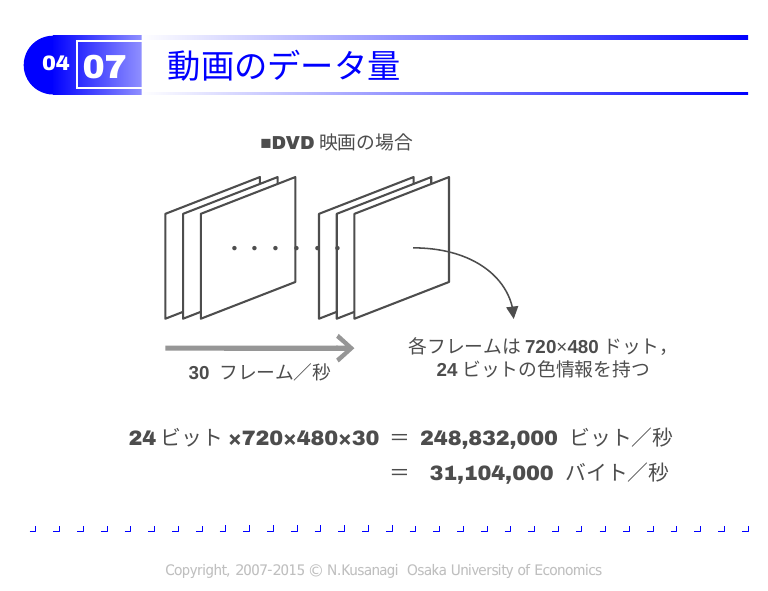

# 07   動画のデータ量
■DVD映画の場合

・・・・・・

各フレームは720×480ドット，
24ビットの色情報を持つ

30 フレーム／秒
24ビット×720×480×30
＝ 248,832,000 ビット／秒
＝   31,104,000 バイト／秒